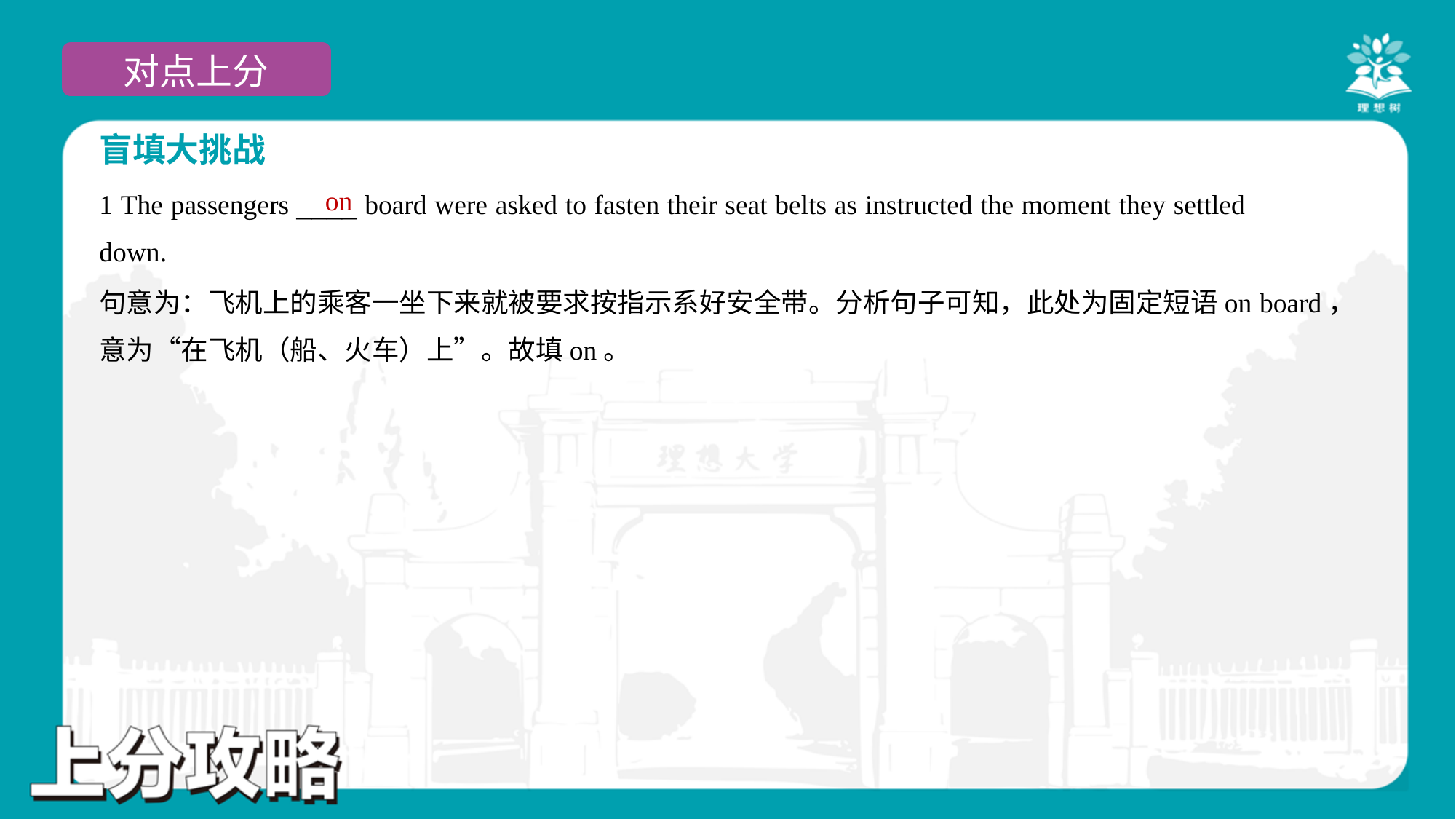

盲填大挑战
on
1 The passengers ____ board were asked to fasten their seat belts as instructed the moment they settled
down.
句意为：飞机上的乘客一坐下来就被要求按指示系好安全带。分析句子可知，此处为固定短语on board，
意为“在飞机（船、火车）上”。故填on。